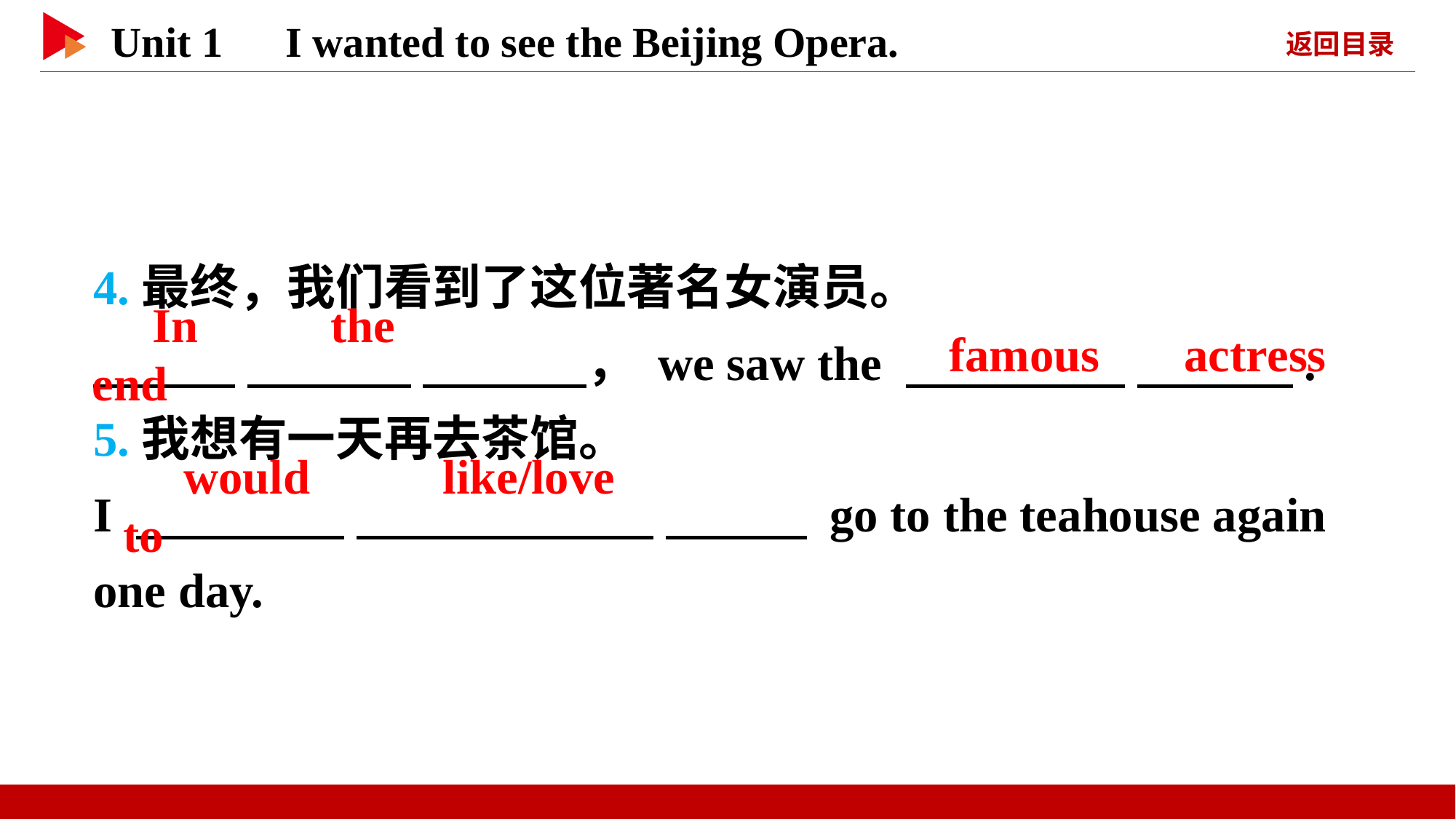

4.最终，我们看到了这位著名女演员。
　    　 　      　 　      　， we saw the 　           　               .
5.我想有一天再去茶馆。
I 　          　 　                  　 　    　 go to the teahouse again one day.
　In　 　the　 　end
　famous　 actress
　would　 　like/love　 　to